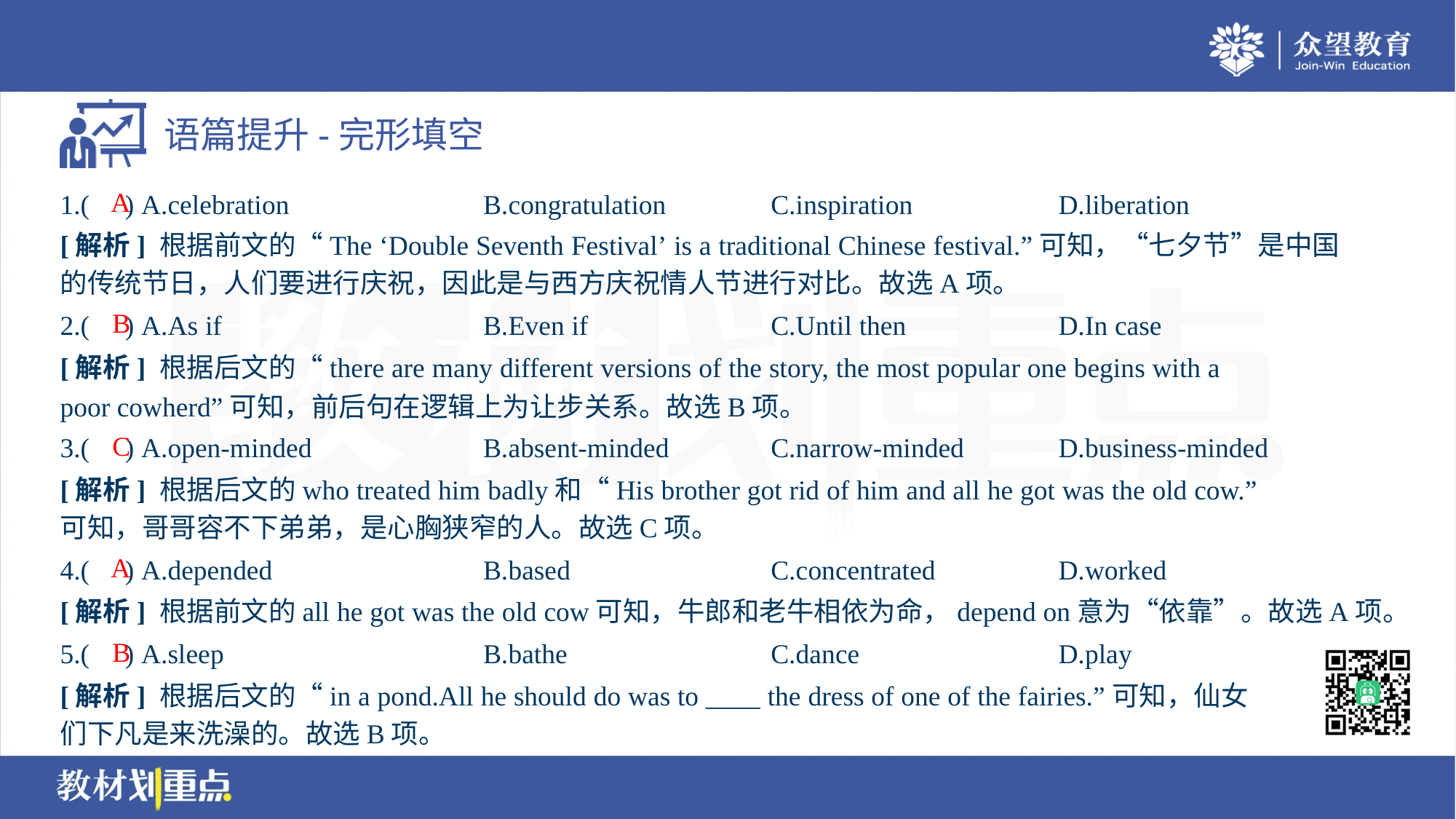

A
1.(     ) A.celebration	B.congratulation	C.inspiration	D.liberation
[解析] 根据前文的“The ‘Double Seventh Festival’ is a traditional Chinese festival.”可知，“七夕节”是中国
的传统节日，人们要进行庆祝，因此是与西方庆祝情人节进行对比。故选A项。
B
2.(     ) A.As if	B.Even if	C.Until then	D.In case
[解析] 根据后文的“there are many different versions of the story, the most popular one begins with a
poor cowherd”可知，前后句在逻辑上为让步关系。故选B项。
C
3.(     ) A.open-minded	B.absent-minded	C.narrow-minded	D.business-minded
[解析] 根据后文的who treated him badly和“His brother got rid of him and all he got was the old cow.”
可知，哥哥容不下弟弟，是心胸狭窄的人。故选C项。
A
4.(     ) A.depended	B.based	C.concentrated	D.worked
[解析] 根据前文的all he got was the old cow可知，牛郎和老牛相依为命，depend on意为“依靠”。故选A项。
B
5.(     ) A.sleep	B.bathe	C.dance	D.play
[解析] 根据后文的“in a pond.All he should do was to ____ the dress of one of the fairies.”可知，仙女
们下凡是来洗澡的。故选B项。